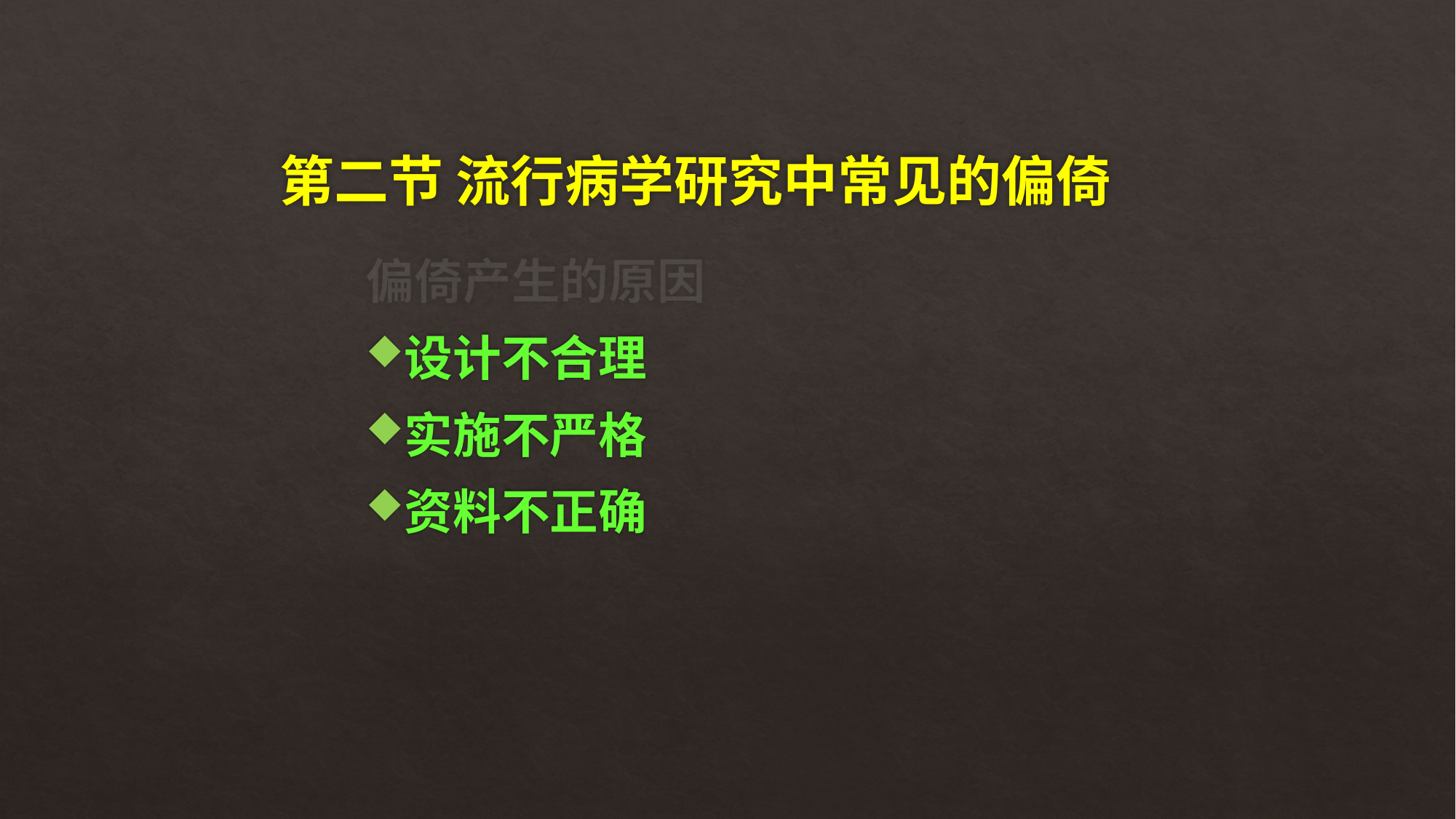

# 第二节 流行病学研究中常见的偏倚
偏倚产生的原因
设计不合理
实施不严格
资料不正确